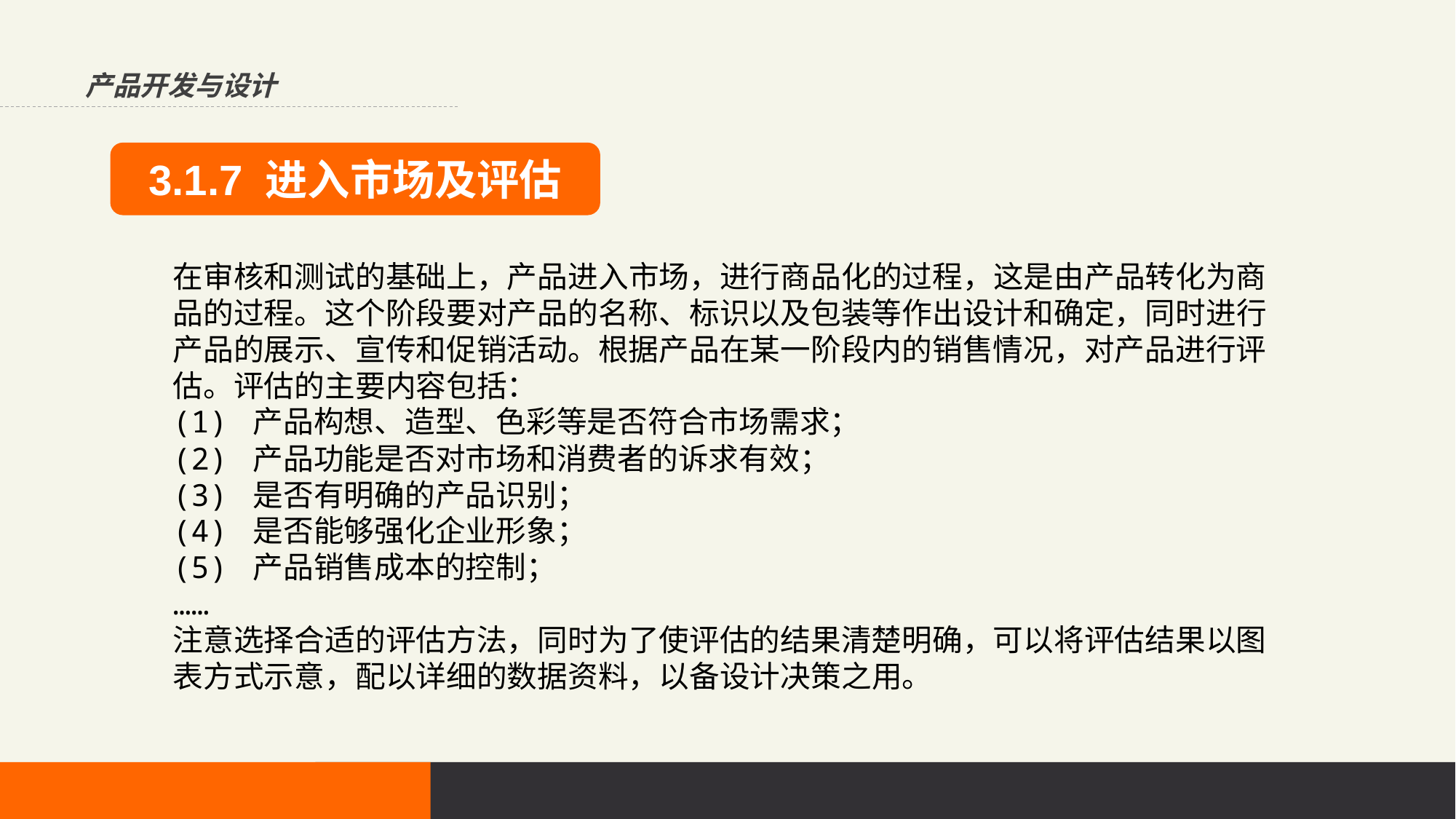

产品开发与设计
3.1.7 进入市场及评估

在审核和测试的基础上，产品进入市场，进行商品化的过程，这是由产品转化为商

品的过程。这个阶段要对产品的名称、标识以及包装等作出设计和确定，同时进行

产品的展示、宣传和促销活动。根据产品在某一阶段内的销售情况，对产品进行评

估。评估的主要内容包括：

(1) 产品构想、造型、色彩等是否符合市场需求；

(2) 产品功能是否对市场和消费者的诉求有效；

(3) 是否有明确的产品识别；

(4) 是否能够强化企业形象；

(5) 产品销售成本的控制；

……

注意选择合适的评估方法，同时为了使评估的结果清楚明确，可以将评估结果以图

表方式示意，配以详细的数据资料，以备设计决策之用。